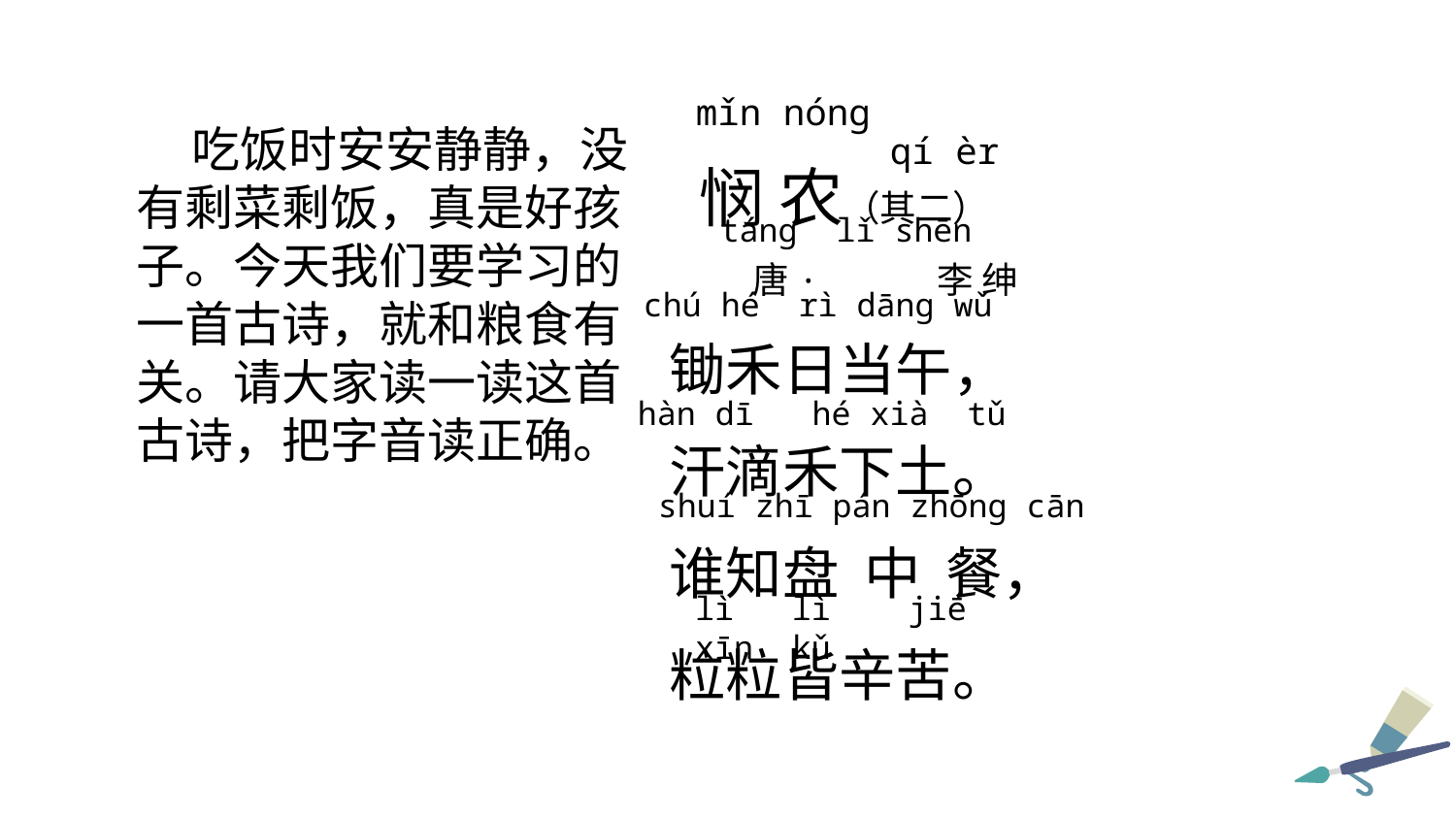

mǐn nóng
    吃饭时安安静静，没有剩菜剩饭，真是好孩子。今天我们要学习的一首古诗，就和粮食有关。请大家读一读这首古诗，把字音读正确。
 悯 农（其二）
         唐·     李 绅
锄禾日当午，
汗滴禾下土。
谁知盘  中  餐，
粒粒皆辛苦。
qí èr
táng  lǐ shēn
chú hé  rì dāng wǔ
hàn dī   hé xià  tǔ
shuí zhī pán zhōng cān
lì   lì    jiē  xīn  kǔ